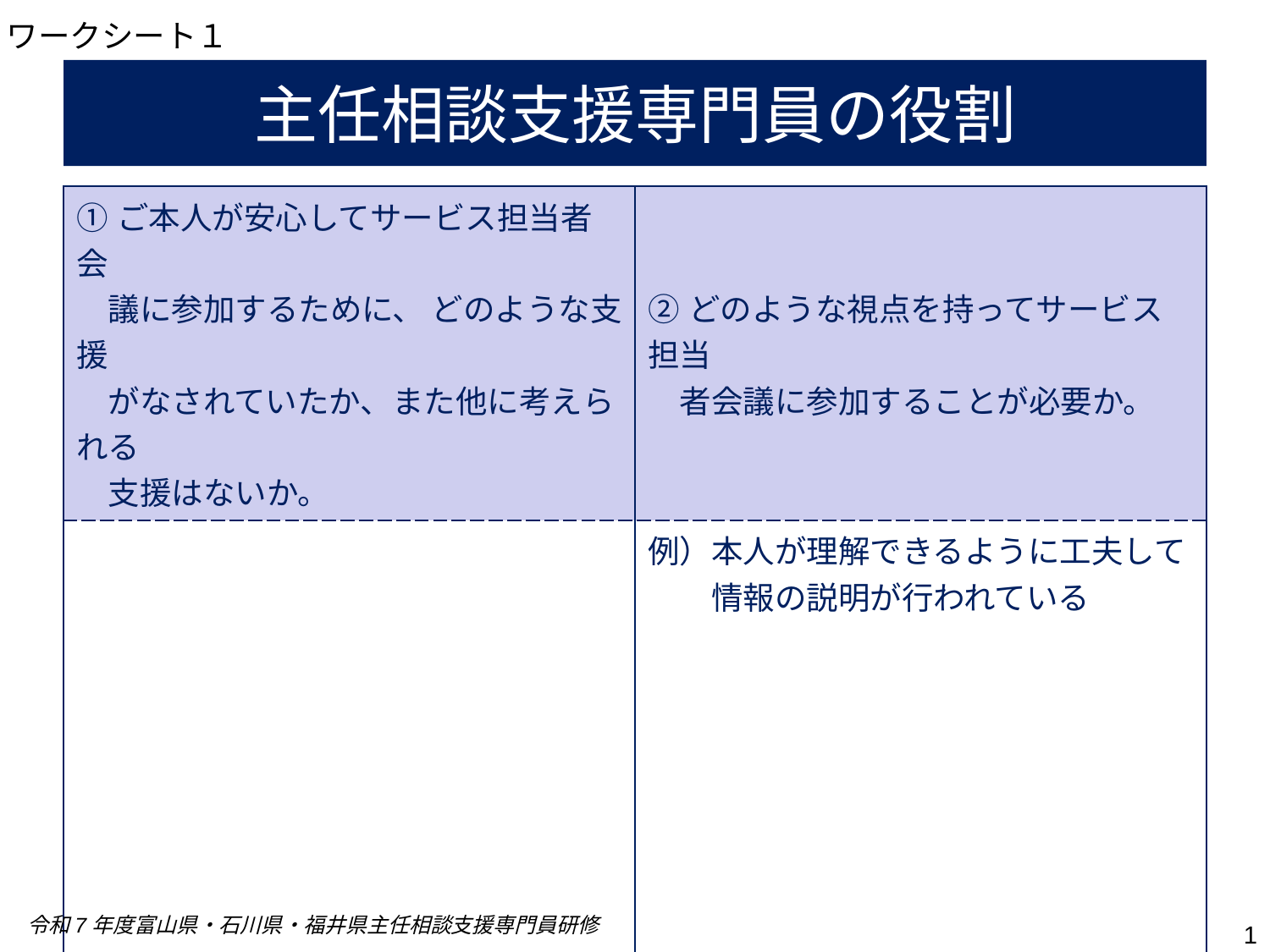

ワークシート１
# 主任相談支援専門員の役割
| ①ご本人が安心してサービス担当者会 　議に参加するために、 どのような支援 　がなされていたか、また他に考えられる 　支援はないか。 | ②どのような視点を持ってサービス担当 　者会議に参加することが必要か。 |
| --- | --- |
|  | 例）本人が理解できるように工夫して 　　情報の説明が行われている |
令和7年度富山県・石川県・福井県主任相談支援専門員研修
1